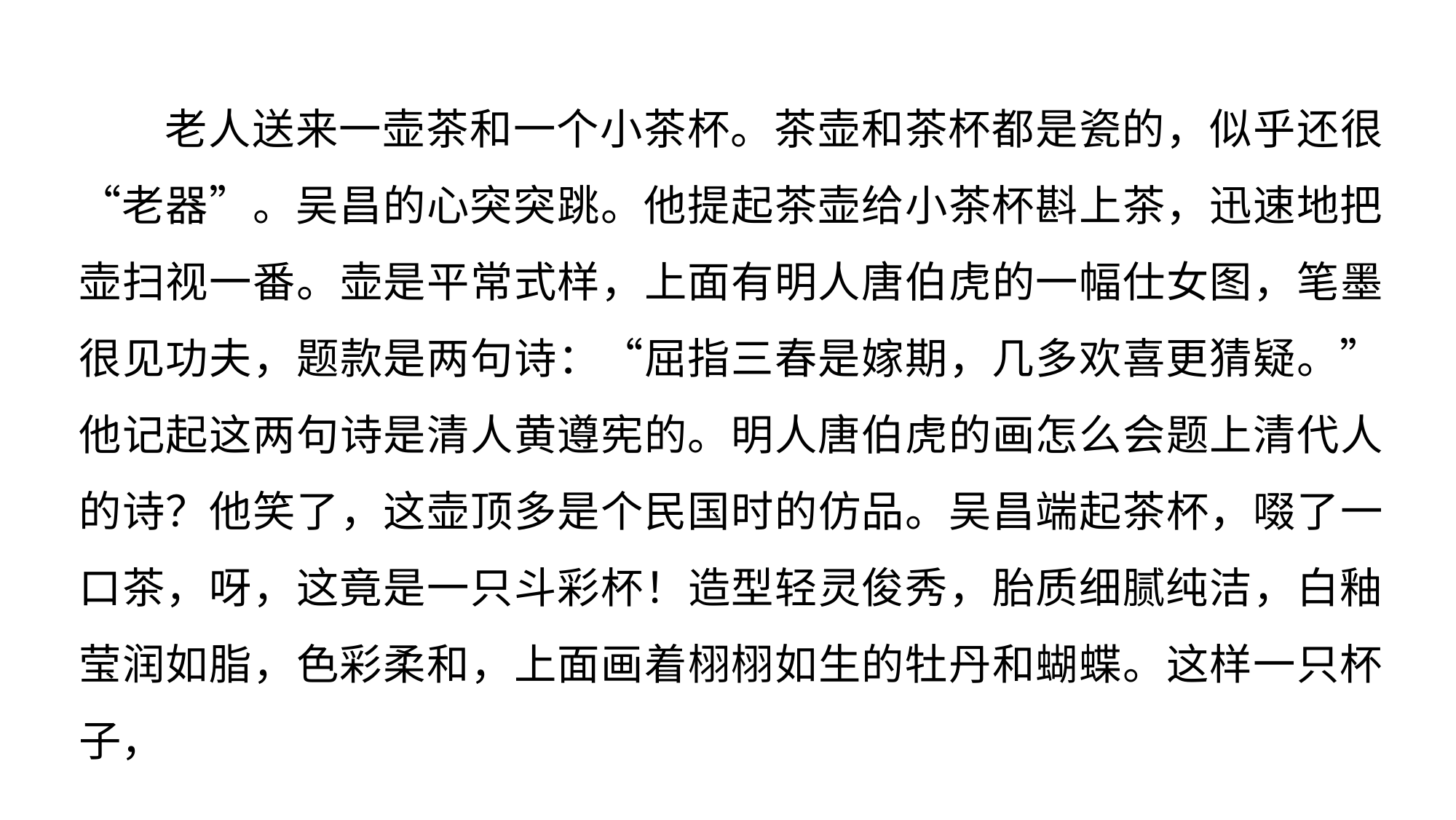

老人送来一壶茶和一个小茶杯。茶壶和茶杯都是瓷的，似乎还很“老器”。吴昌的心突突跳。他提起茶壶给小茶杯斟上茶，迅速地把壶扫视一番。壶是平常式样，上面有明人唐伯虎的一幅仕女图，笔墨很见功夫，题款是两句诗：“屈指三春是嫁期，几多欢喜更猜疑。”他记起这两句诗是清人黄遵宪的。明人唐伯虎的画怎么会题上清代人的诗？他笑了，这壶顶多是个民国时的仿品。吴昌端起茶杯，啜了一口茶，呀，这竟是一只斗彩杯！造型轻灵俊秀，胎质细腻纯洁，白釉莹润如脂，色彩柔和，上面画着栩栩如生的牡丹和蝴蝶。这样一只杯子，